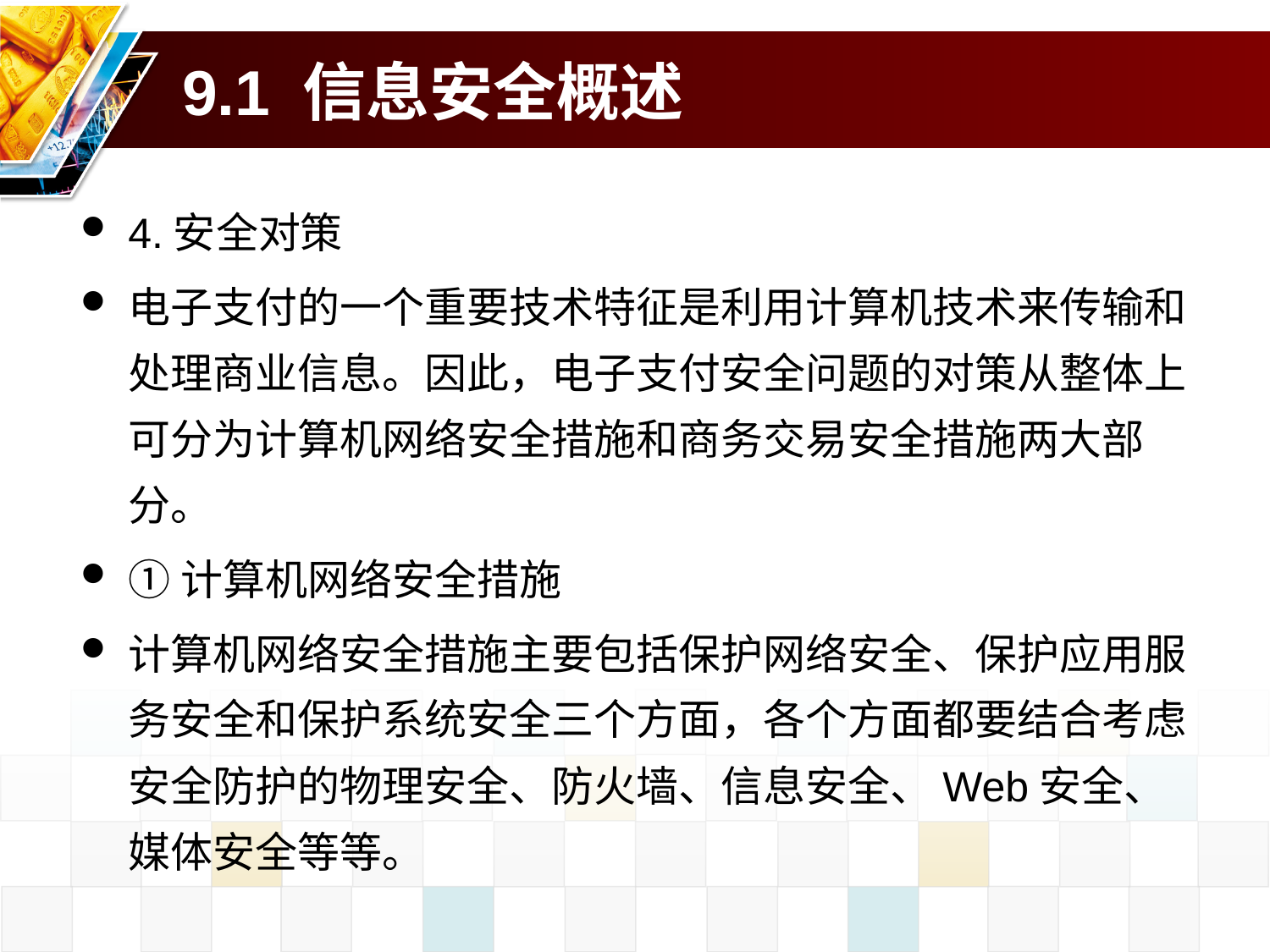

# 9.1 信息安全概述
4.安全对策
电子支付的一个重要技术特征是利用计算机技术来传输和处理商业信息。因此，电子支付安全问题的对策从整体上可分为计算机网络安全措施和商务交易安全措施两大部分。
①计算机网络安全措施
计算机网络安全措施主要包括保护网络安全、保护应用服务安全和保护系统安全三个方面，各个方面都要结合考虑安全防护的物理安全、防火墙、信息安全、Web安全、媒体安全等等。